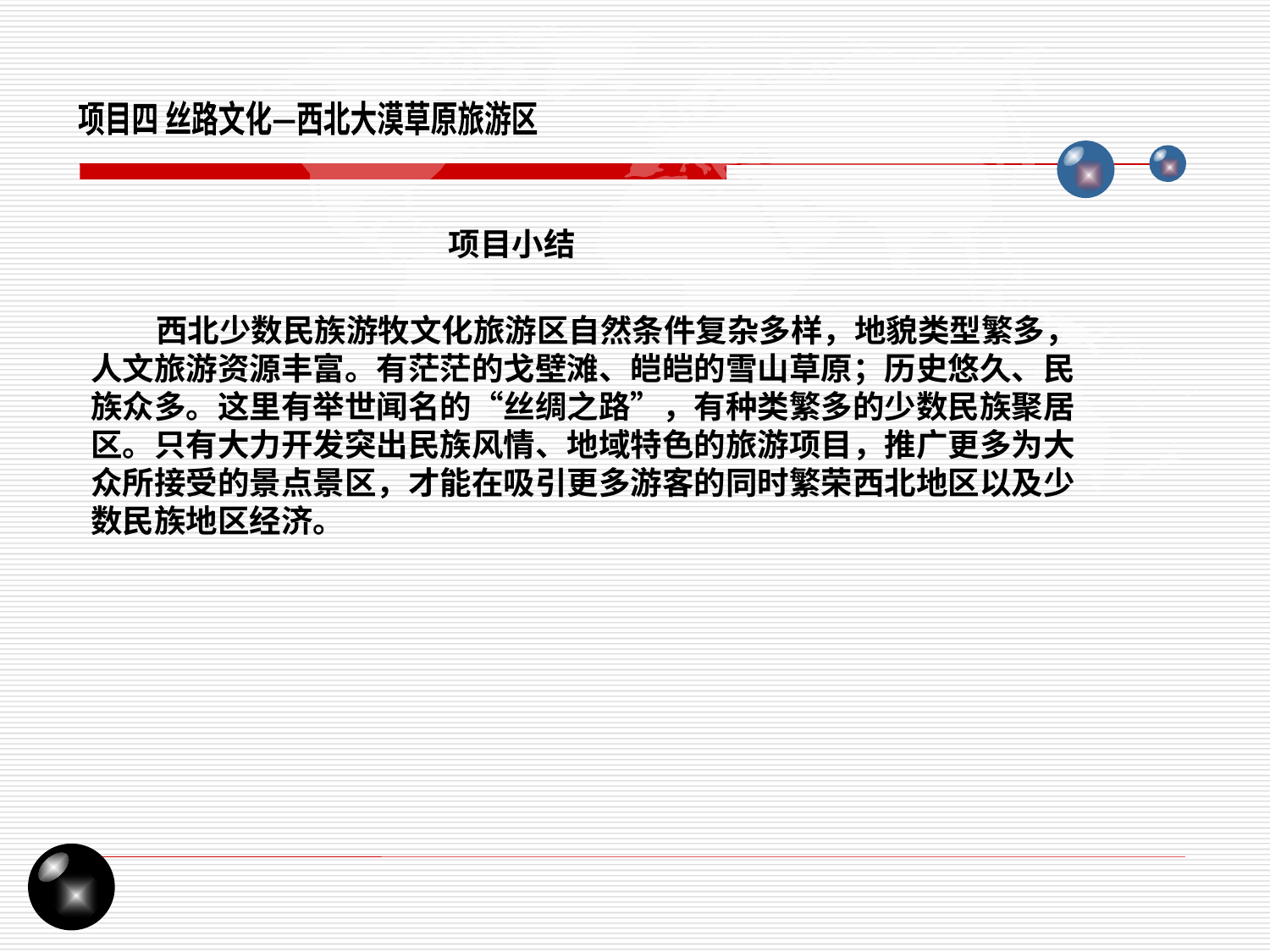

项目四 丝路文化—西北大漠草原旅游区
项目小结

        西北少数民族游牧文化旅游区自然条件复杂多样，地貌类型繁多，人文旅游资源丰富。有茫茫的戈壁滩、皑皑的雪山草原；历史悠久、民族众多。这里有举世闻名的“丝绸之路”，有种类繁多的少数民族聚居区。只有大力开发突出民族风情、地域特色的旅游项目，推广更多为大众所接受的景点景区，才能在吸引更多游客的同时繁荣西北地区以及少数民族地区经济。